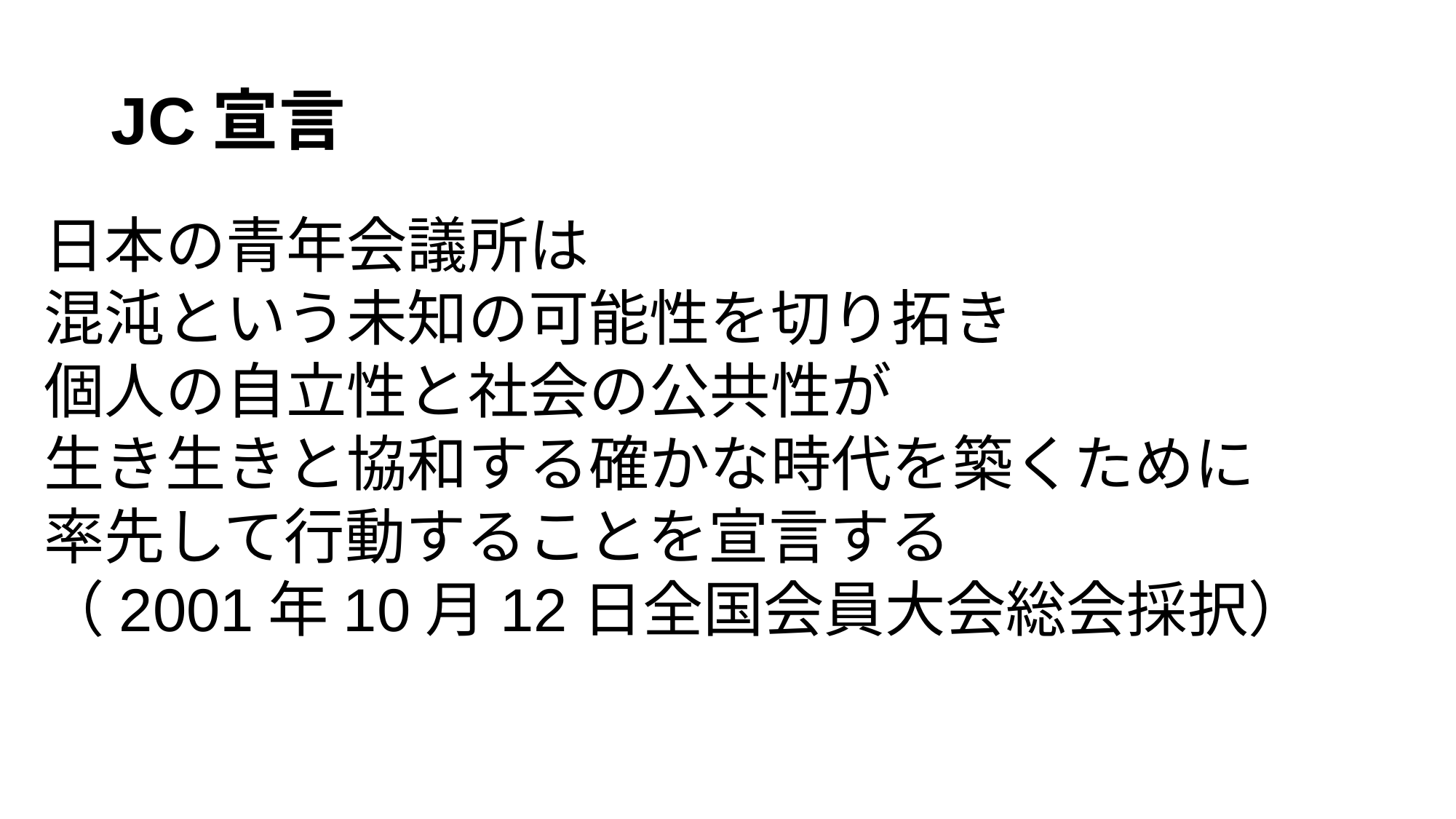

# JC宣言
日本の青年会議所は
混沌という未知の可能性を切り拓き
個人の自立性と社会の公共性が
生き生きと協和する確かな時代を築くために
率先して行動することを宣言する
（2001年10月12日全国会員大会総会採択）